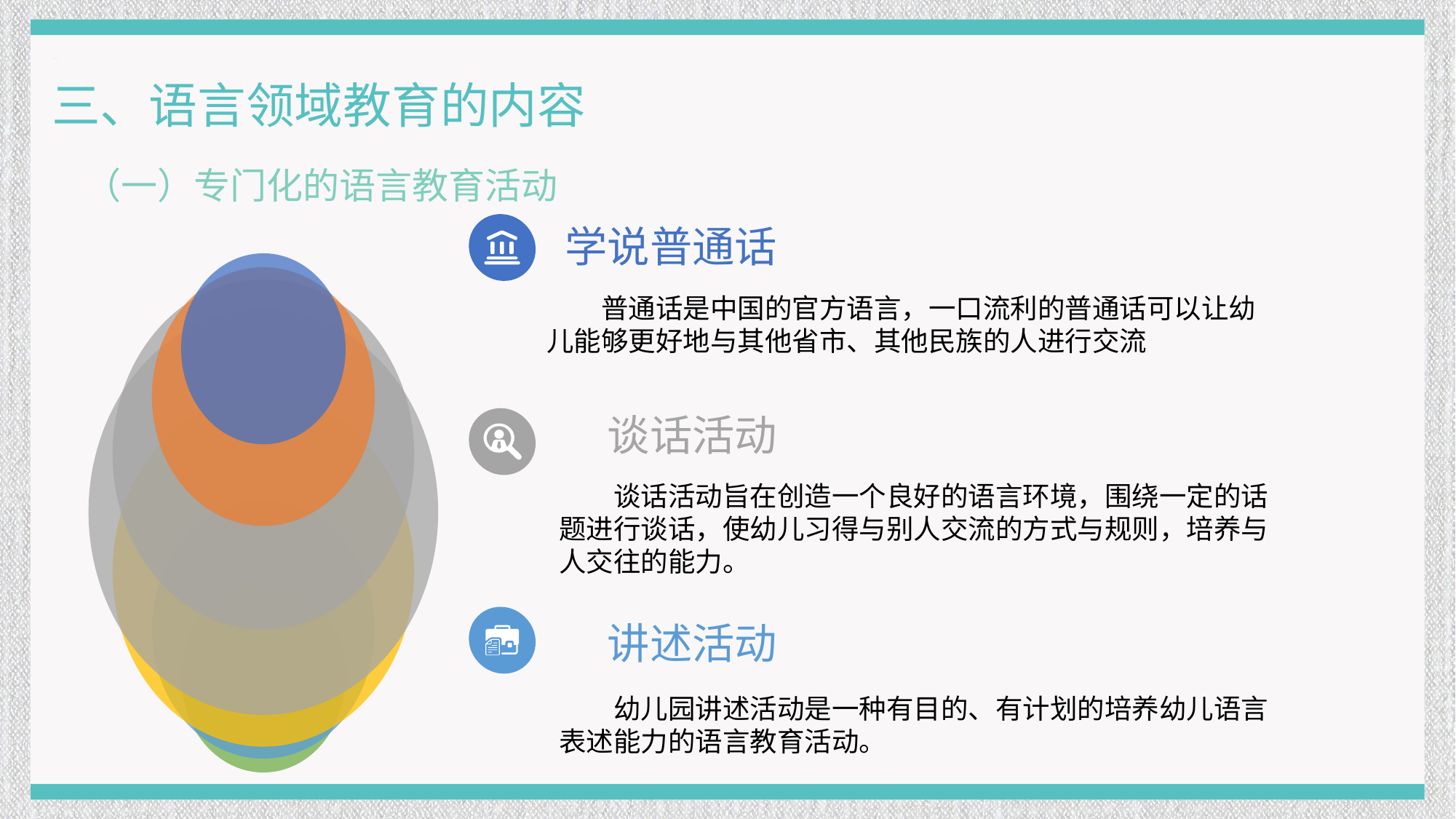

三、语言领域教育的内容
（一）专门化的语言教育活动

学说普通话

普通话是中国的官方语言，一口流利的普通话可以让幼儿能够更好地与其他省市、其他民族的人进行交流

谈话活动
谈话活动旨在创造一个良好的语言环境，围绕一定的话题进行谈话，使幼儿习得与别人交流的方式与规则，培养与人交往的能力。

讲述活动
幼儿园讲述活动是一种有目的、有计划的培养幼儿语言表述能力的语言教育活动。